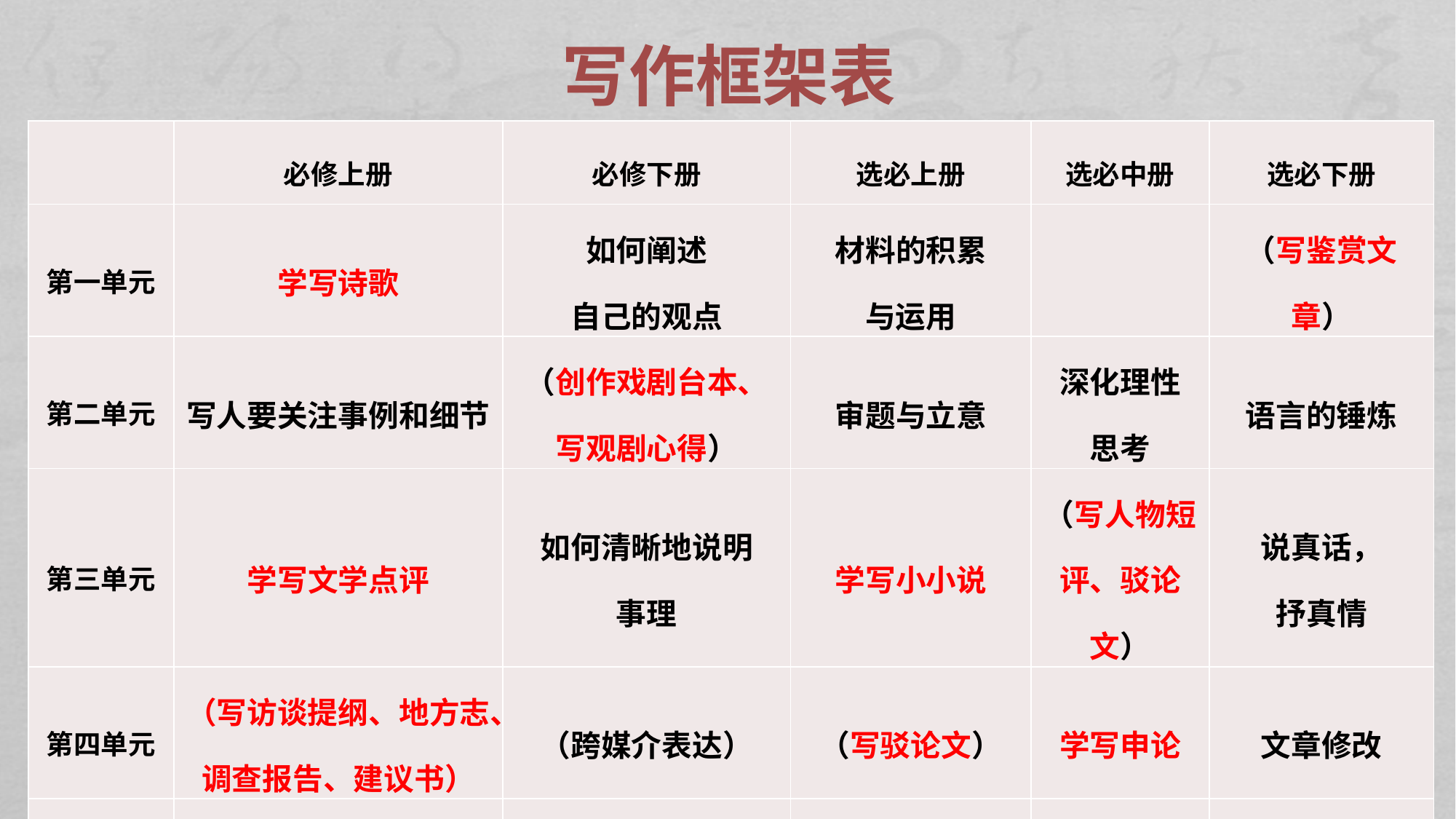

写作框架表
|  | 必修上册 | 必修下册 | 选必上册 | 选必中册 | 选必下册 |
| --- | --- | --- | --- | --- | --- |
| 第一单元 | 学写诗歌 | 如何阐述 自己的观点 | 材料的积累 与运用 |  | （写鉴赏文章） |
| 第二单元 | 写人要关注事例和细节 | （创作戏剧台本、写观剧心得） | 审题与立意 | 深化理性 思考 | 语言的锤炼 |
| 第三单元 | 学写文学点评 | 如何清晰地说明 事理 | 学写小小说 | （写人物短评、驳论文） | 说真话， 抒真情 |
| 第四单元 | （写访谈提纲、地方志、调查报告、建议书） | （跨媒介表达） | （写驳论文） | 学写申论 | 文章修改 |
| 第五单元 | （写调查报告） | 学写演讲词 |  |  |  |
| 第六单元 | 议论要有针对性 | 叙事要引人入胜 |  |  |  |
| 第七单元 | 如何做到情景交融 | 学写综述 |  |  |  |
| 第八单元 | （写语言札记） | 如何论证 |  |  |  |